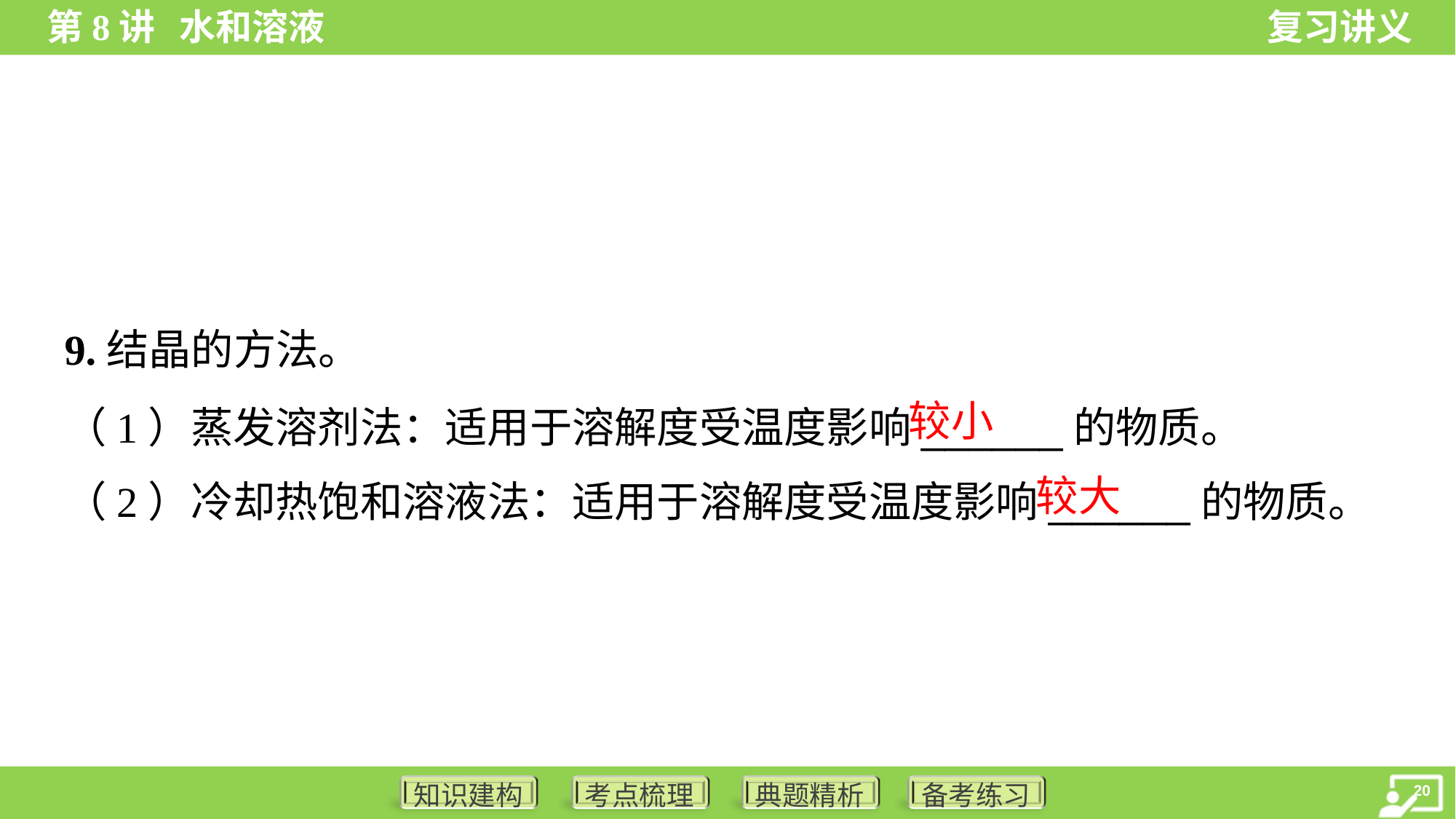

9.结晶的方法。
较小
（1）蒸发溶剂法：适用于溶解度受温度影响______的物质。
（2）冷却热饱和溶液法：适用于溶解度受温度影响______的物质。
较大